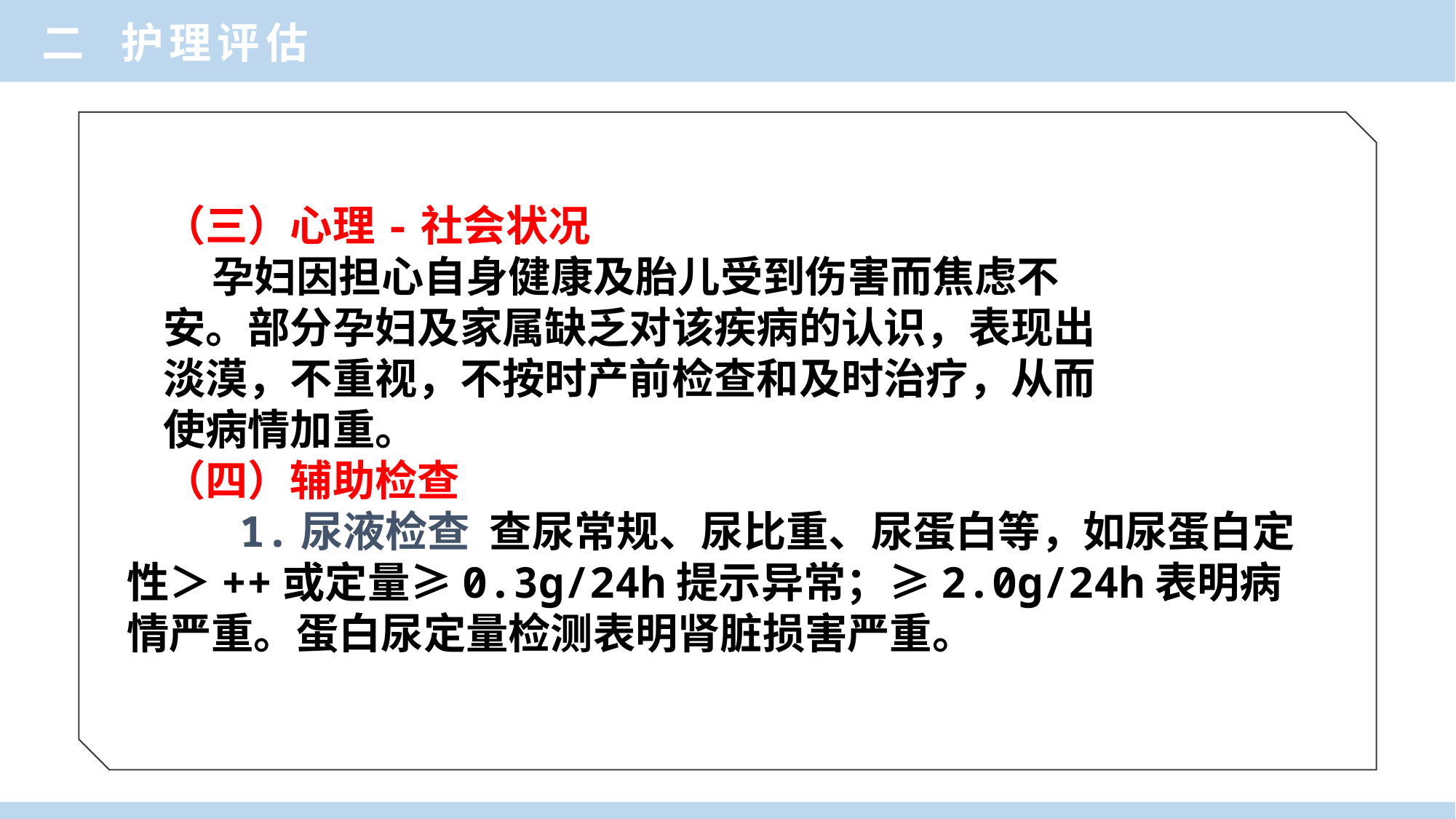

二  护理评估

（三）心理-社会状况
    孕妇因担心自身健康及胎儿受到伤害而焦虑不
安。部分孕妇及家属缺乏对该疾病的认识，表现出
淡漠，不重视，不按时产前检查和及时治疗，从而
使病情加重。
（四）辅助检查
   1.尿液检查  查尿常规、尿比重、尿蛋白等，如尿蛋白定性＞++或定量≥0.3g/24h提示异常；≥2.0g/24h表明病情严重。蛋白尿定量检测表明肾脏损害严重。